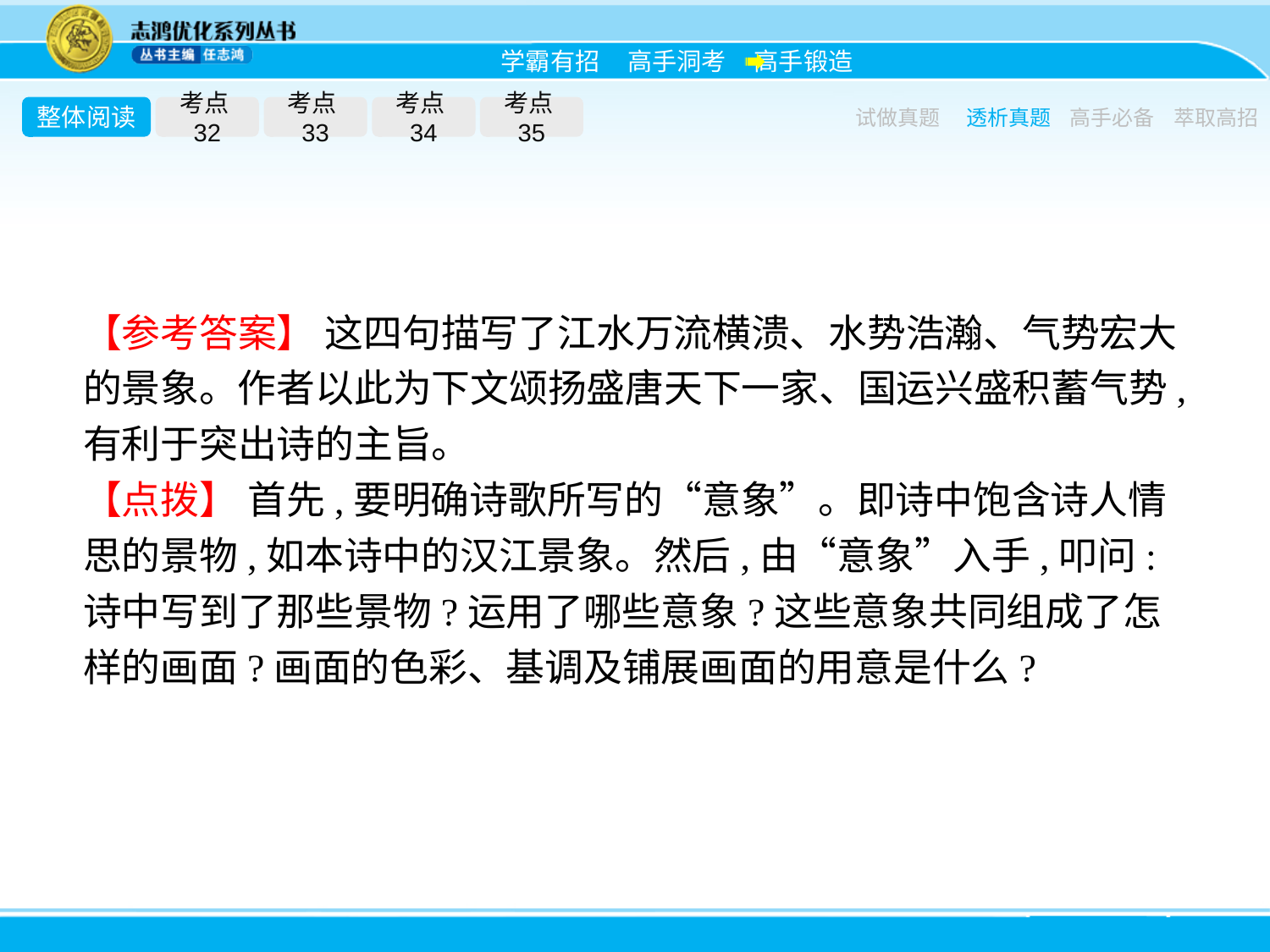

整体阅读
考点32
考点33
考点34
考点35
试做真题
透析真题
高手必备
萃取高招
【参考答案】 这四句描写了江水万流横溃、水势浩瀚、气势宏大的景象。作者以此为下文颂扬盛唐天下一家、国运兴盛积蓄气势,有利于突出诗的主旨。
【点拨】 首先,要明确诗歌所写的“意象”。即诗中饱含诗人情思的景物,如本诗中的汉江景象。然后,由“意象”入手,叩问:诗中写到了那些景物?运用了哪些意象?这些意象共同组成了怎样的画面?画面的色彩、基调及铺展画面的用意是什么?